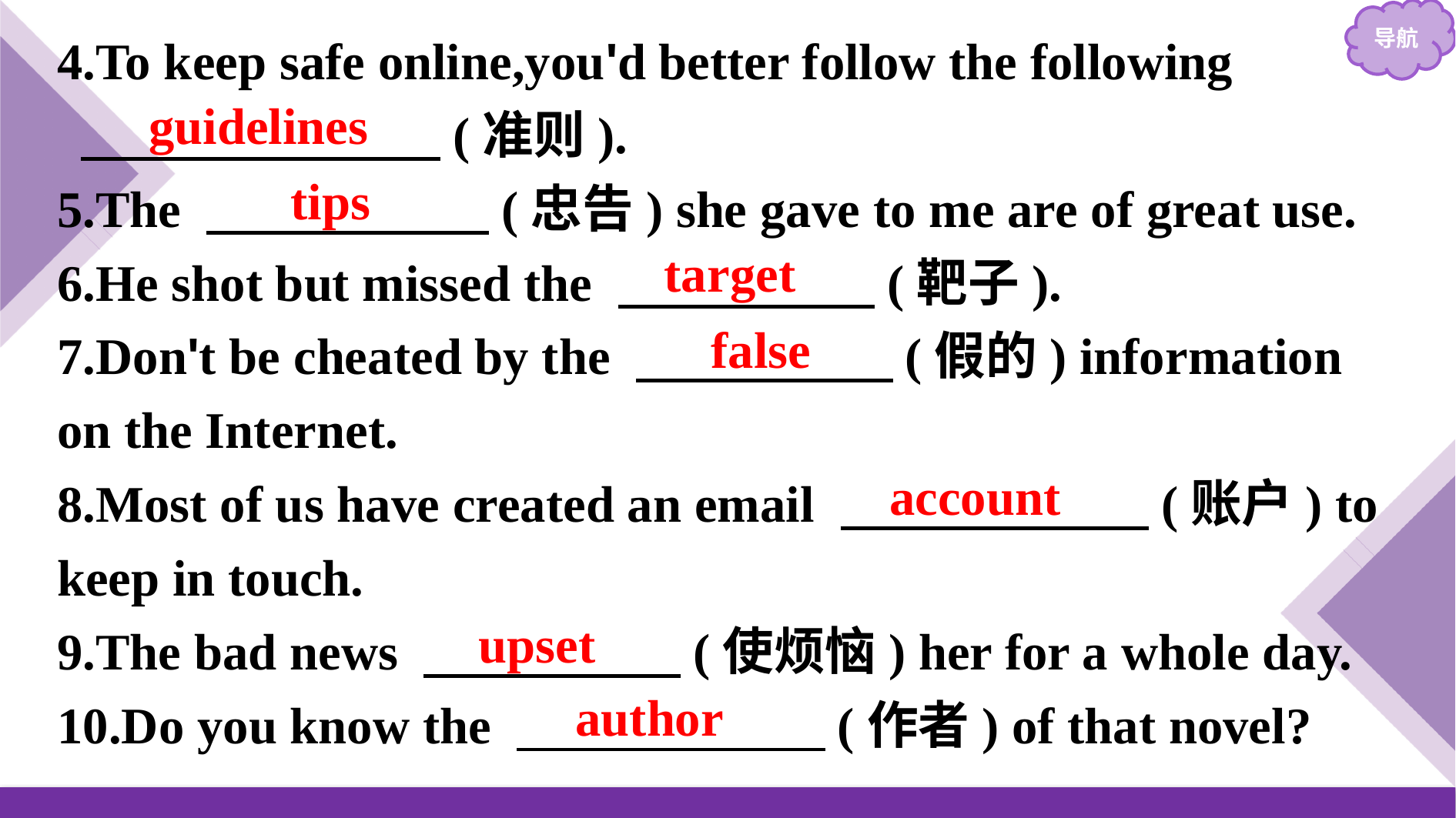

4.To keep safe online,you'd better follow the following
 　　　　　　　(准则).
5.The 　　　　　 (忠告) she gave to me are of great use.
6.He shot but missed the 　　　　　(靶子).
7.Don't be cheated by the 　　　　　(假的) information on the Internet.
8.Most of us have created an email 　　　　　　(账户) to keep in touch.
9.The bad news 　　　　　(使烦恼) her for a whole day.
10.Do you know the 　　　　　　(作者) of that novel?
guidelines
tips
target
false
account
upset
author